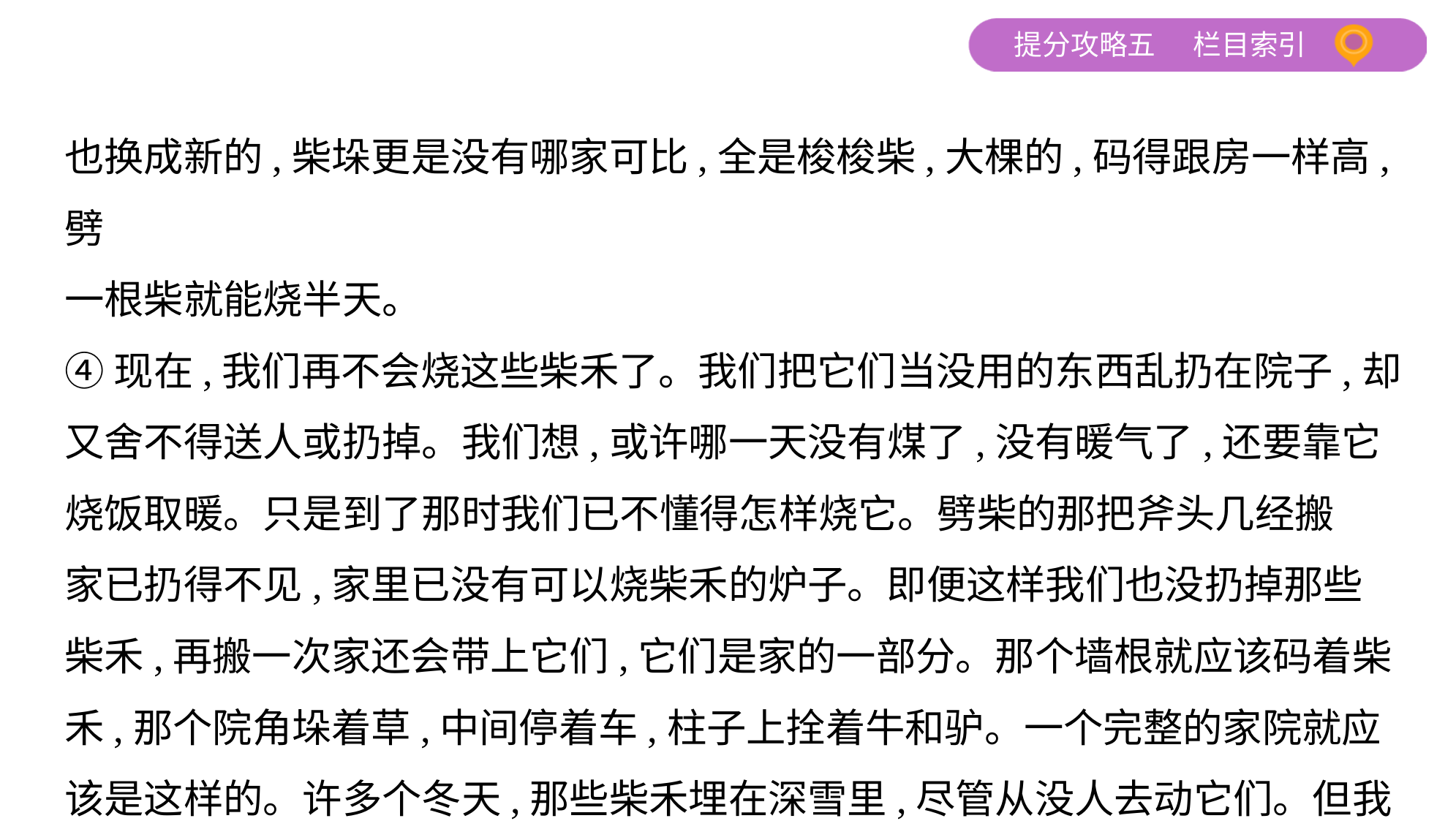

也换成新的,柴垛更是没有哪家可比,全是梭梭柴,大棵的,码得跟房一样高,劈
一根柴就能烧半天。
④现在,我们再不会烧这些柴禾了。我们把它们当没用的东西乱扔在院子,却
又舍不得送人或扔掉。我们想,或许哪一天没有煤了,没有暖气了,还要靠它
烧饭取暖。只是到了那时我们已不懂得怎样烧它。劈柴的那把斧头几经搬
家已扔得不见,家里已没有可以烧柴禾的炉子。即便这样我们也没扔掉那些
柴禾,再搬一次家还会带上它们,它们是家的一部分。那个墙根就应该码着柴
禾,那个院角垛着草,中间停着车,柱子上拴着牛和驴。一个完整的家院就应
该是这样的。许多个冬天,那些柴禾埋在深雪里,尽管从没人去动它们。但我